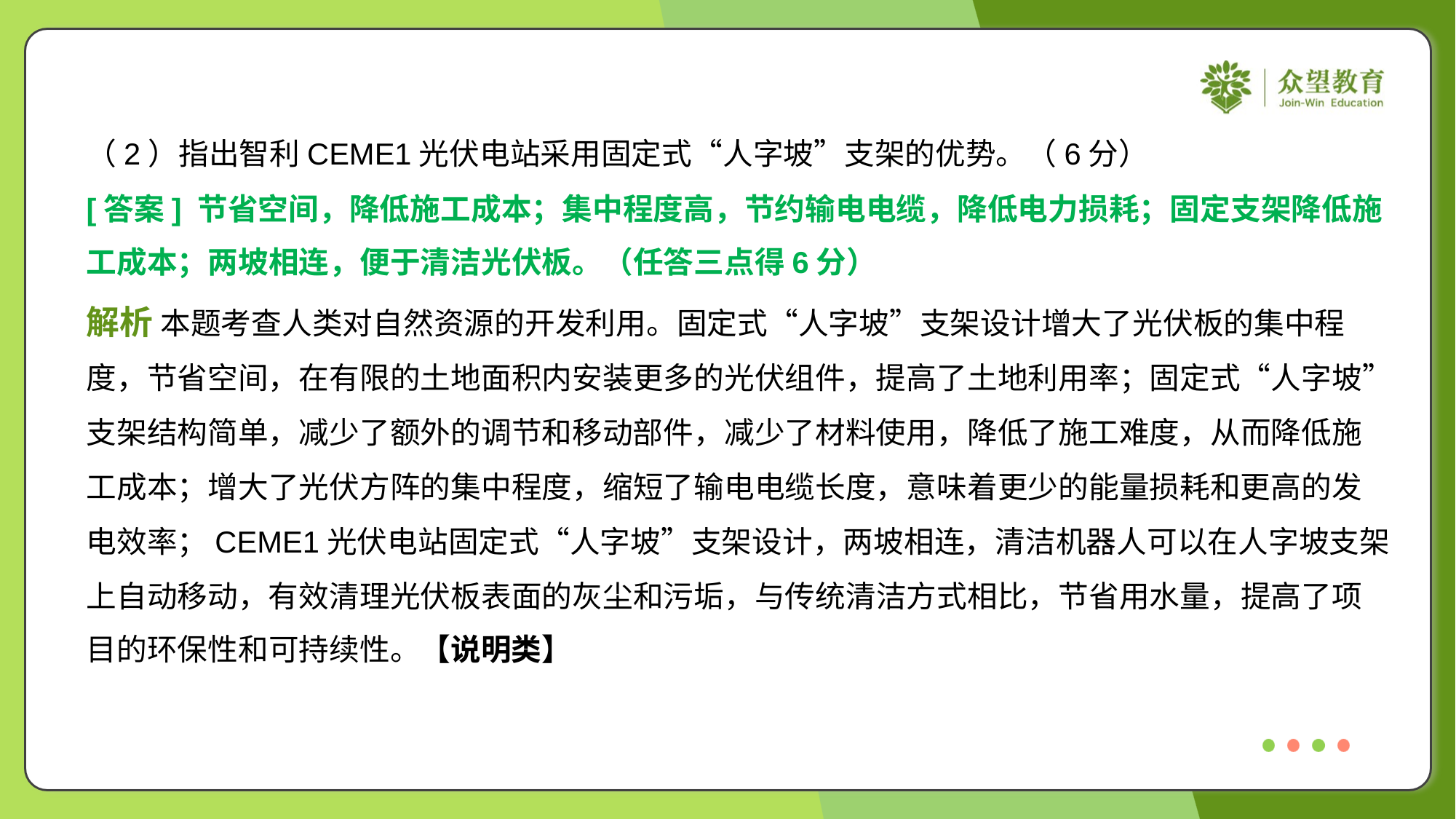

（2）指出智利CEME1光伏电站采用固定式“人字坡”支架的优势。（6分）
[答案] 节省空间，降低施工成本；集中程度高，节约输电电缆，降低电力损耗；固定支架降低施
工成本；两坡相连，便于清洁光伏板。（任答三点得6分）
解析 本题考查人类对自然资源的开发利用。固定式“人字坡”支架设计增大了光伏板的集中程
度，节省空间，在有限的土地面积内安装更多的光伏组件，提高了土地利用率；固定式“人字坡”
支架结构简单，减少了额外的调节和移动部件，减少了材料使用，降低了施工难度，从而降低施
工成本；增大了光伏方阵的集中程度，缩短了输电电缆长度，意味着更少的能量损耗和更高的发
电效率；CEME1光伏电站固定式“人字坡”支架设计，两坡相连，清洁机器人可以在人字坡支架
上自动移动，有效清理光伏板表面的灰尘和污垢，与传统清洁方式相比，节省用水量，提高了项
目的环保性和可持续性。【说明类】